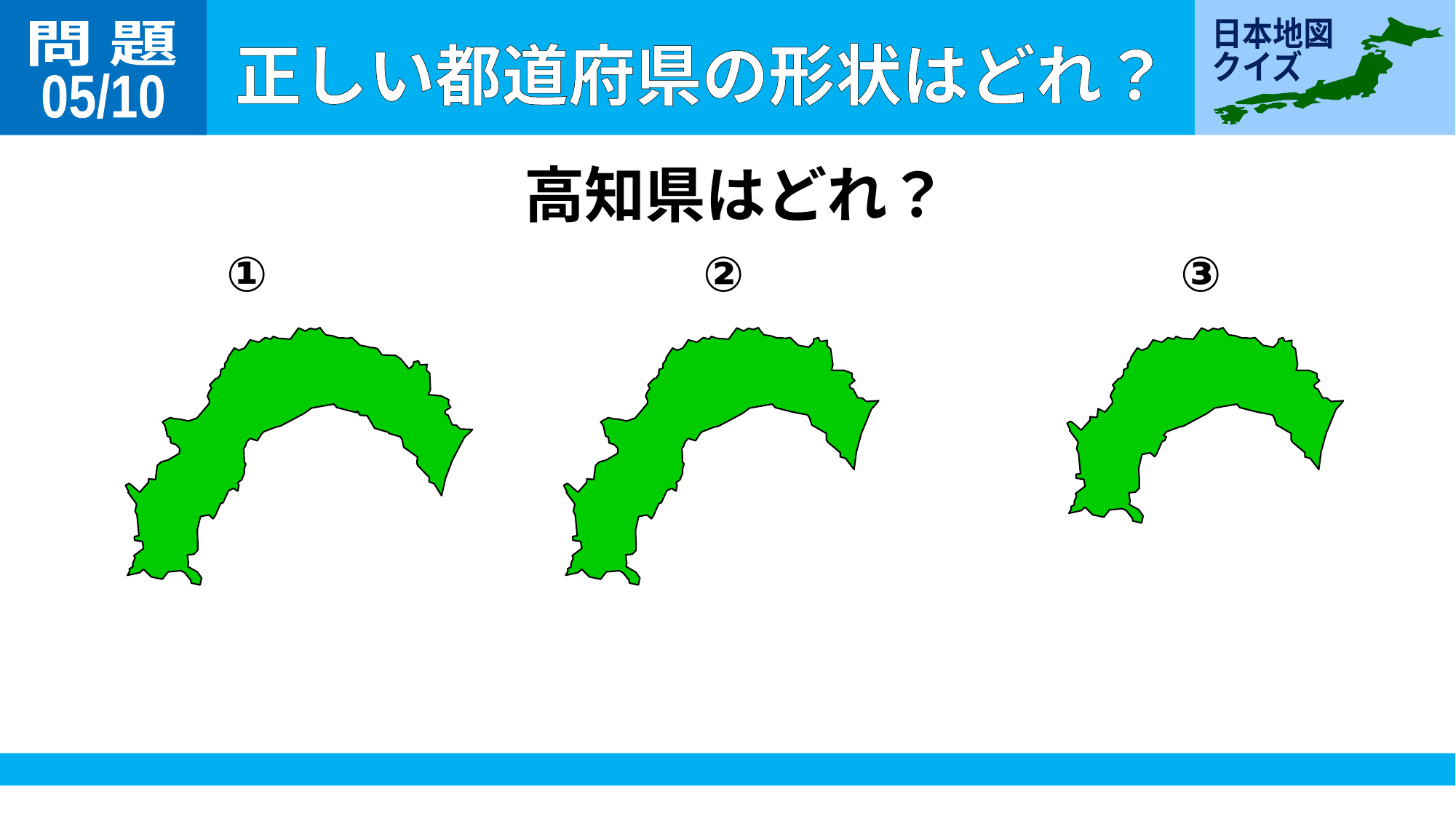

問 題
05/10
高知県はどれ？
①
②
③